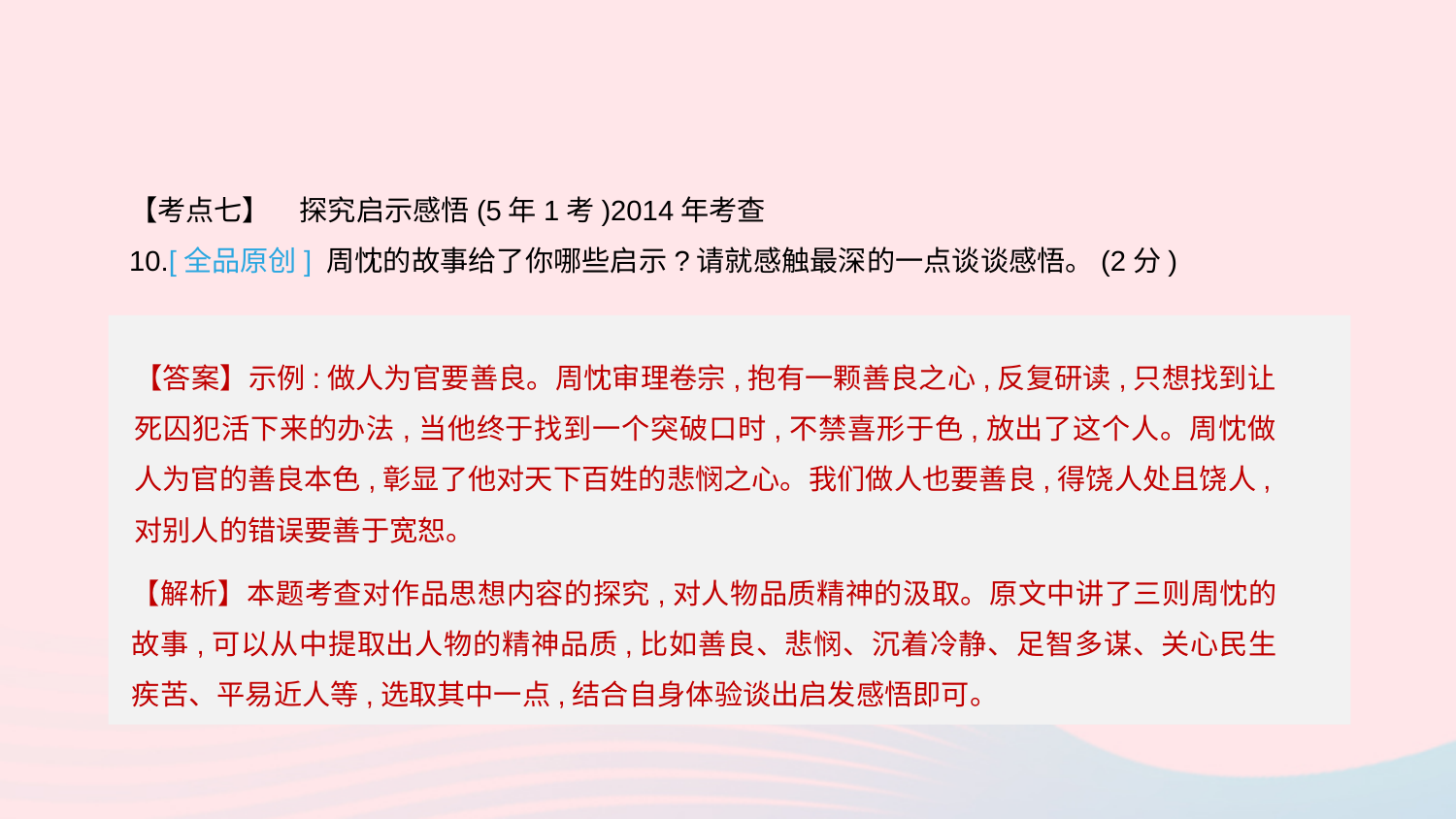

【考点七】　探究启示感悟(5年1考)2014年考查
10.[全品原创] 周忱的故事给了你哪些启示?请就感触最深的一点谈谈感悟。(2分)

【答案】示例:做人为官要善良。周忱审理卷宗,抱有一颗善良之心,反复研读,只想找到让死囚犯活下来的办法,当他终于找到一个突破口时,不禁喜形于色,放出了这个人。周忱做人为官的善良本色,彰显了他对天下百姓的悲悯之心。我们做人也要善良,得饶人处且饶人,对别人的错误要善于宽恕。
【解析】本题考查对作品思想内容的探究,对人物品质精神的汲取。原文中讲了三则周忱的故事,可以从中提取出人物的精神品质,比如善良、悲悯、沉着冷静、足智多谋、关心民生疾苦、平易近人等,选取其中一点,结合自身体验谈出启发感悟即可。